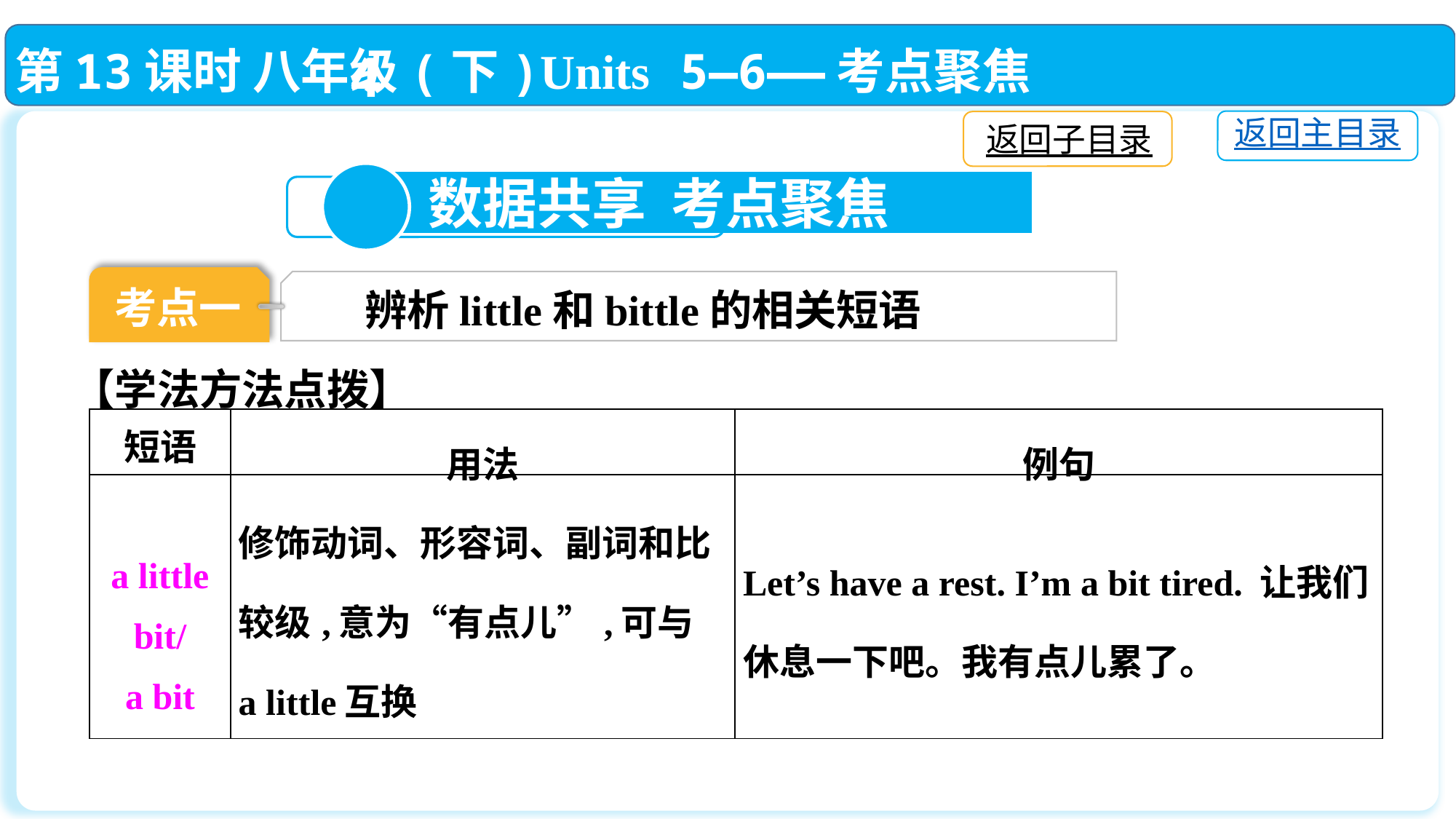

第13课时 八年级(下)Units 5—6——考点聚焦

返回主目录

返回子目录
4
   数据共享  考点聚焦

考点一
 辨析little和bittle的相关短语

【学法方法点拨】
| 短语 | 用法 | 例句 |
| --- | --- | --- |
| a little bit/ a bit | 修饰动词、形容词、副词和比较级,意为“有点儿”,可与 a little互换 | Let’s have a rest. I’m a bit tired. 让我们休息一下吧。我有点儿累了。 |